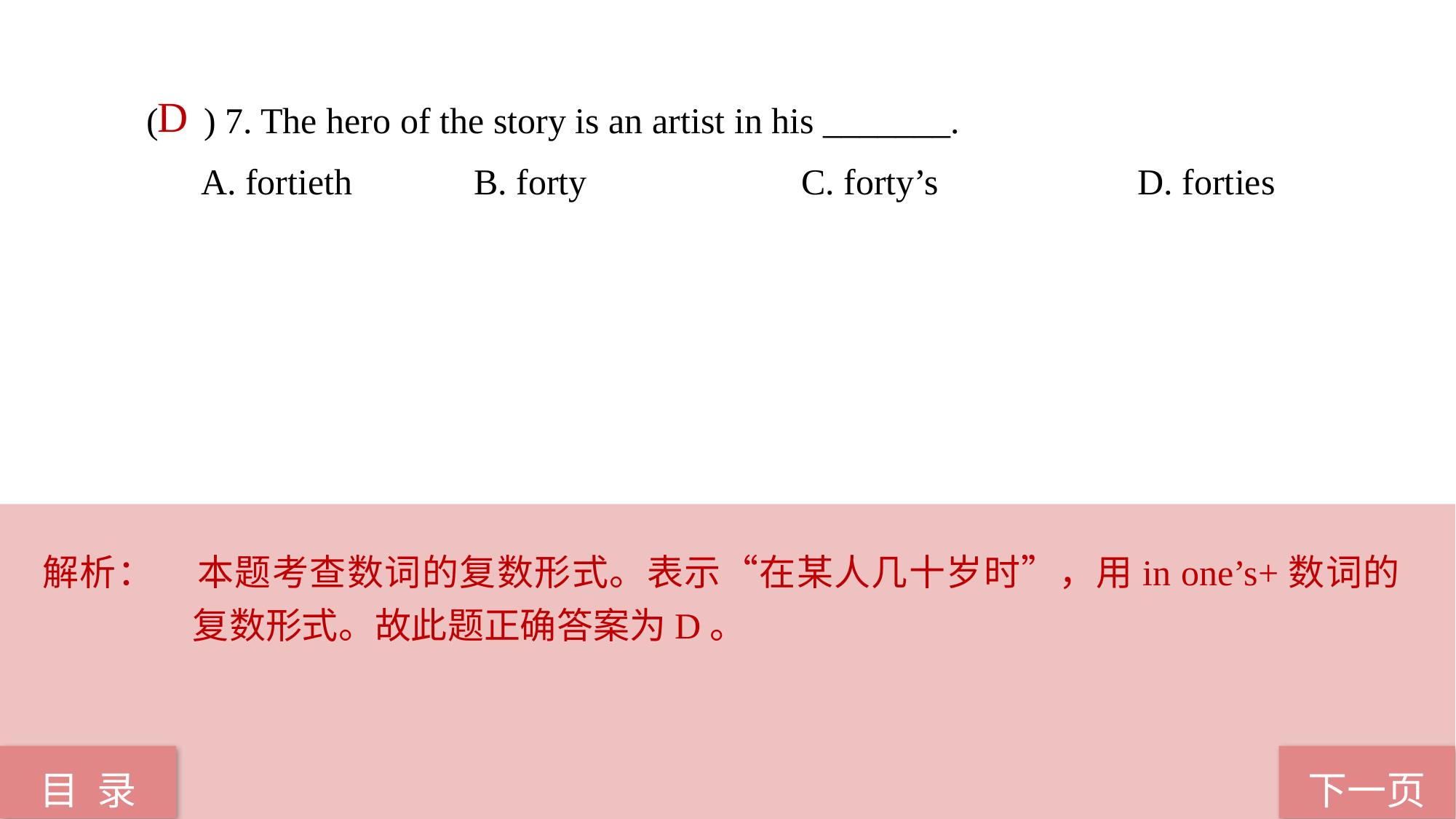

(     ) 7. The hero of the story is an artist in his _______.
A. fortieth 		B. forty		C. forty’s		 D. forties
D
解析：	本题考查数词的复数形式。表示“在某人几十岁时”，用in one’s+数词的复数形式。故此题正确答案为D。